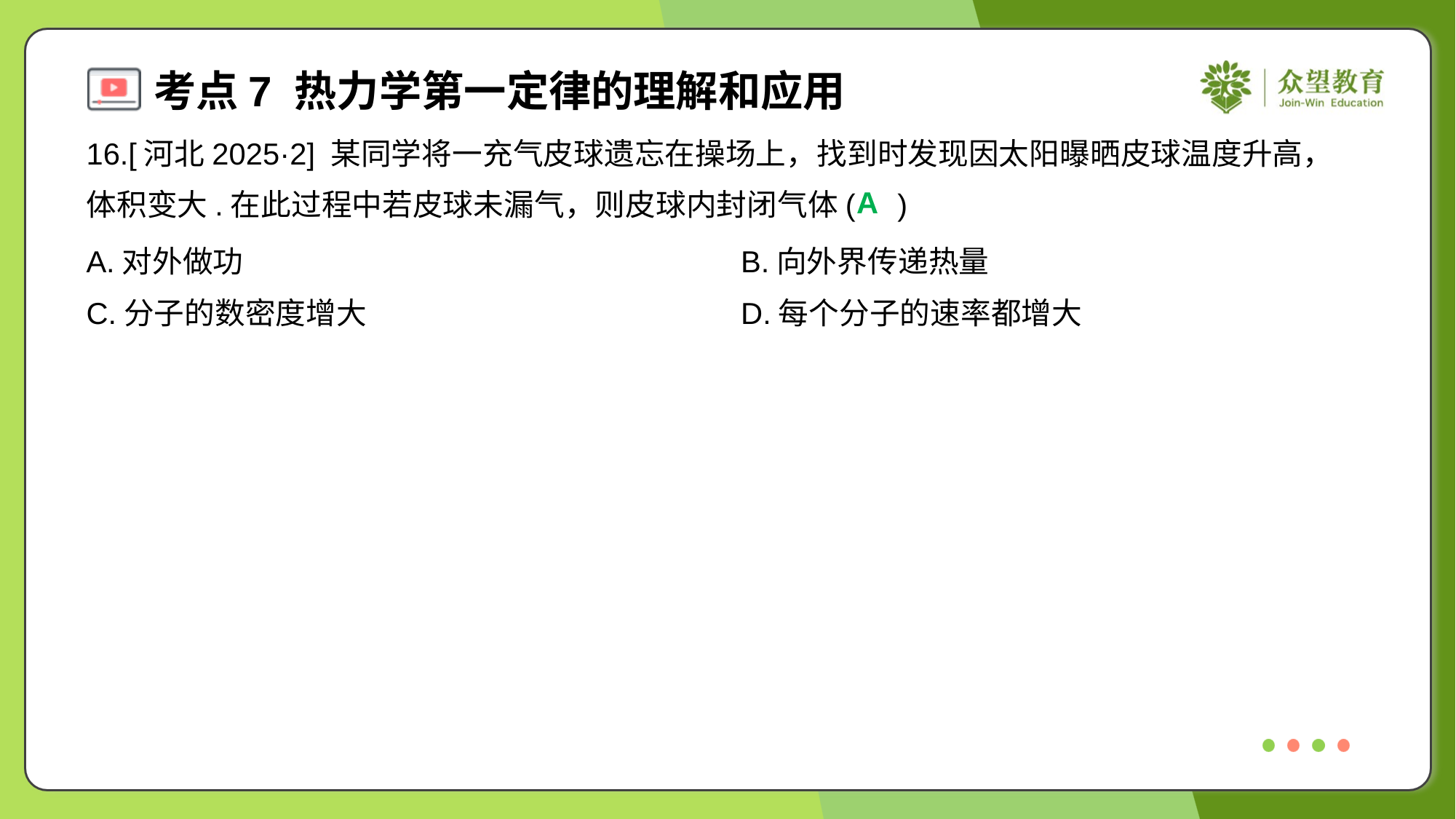

16.[河北2025·2] 某同学将一充气皮球遗忘在操场上，找到时发现因太阳曝晒皮球温度升高，
体积变大.在此过程中若皮球未漏气，则皮球内封闭气体(     )
A
A.对外做功	B.向外界传递热量
C.分子的数密度增大	D.每个分子的速率都增大